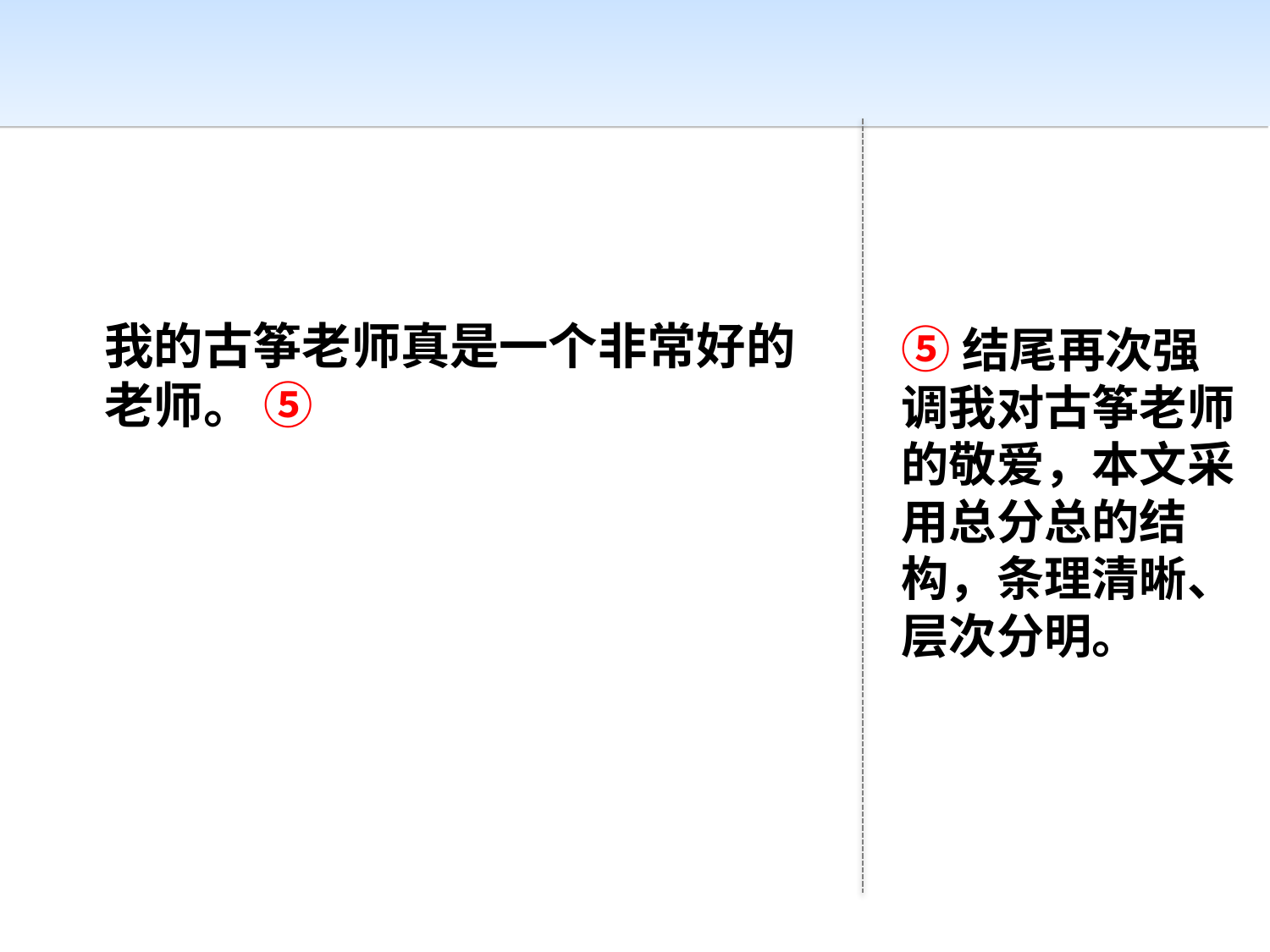

我的古筝老师真是一个非常好的老师。 ⑤
⑤结尾再次强调我对古筝老师的敬爱，本文采用总分总的结构，条理清晰、层次分明。